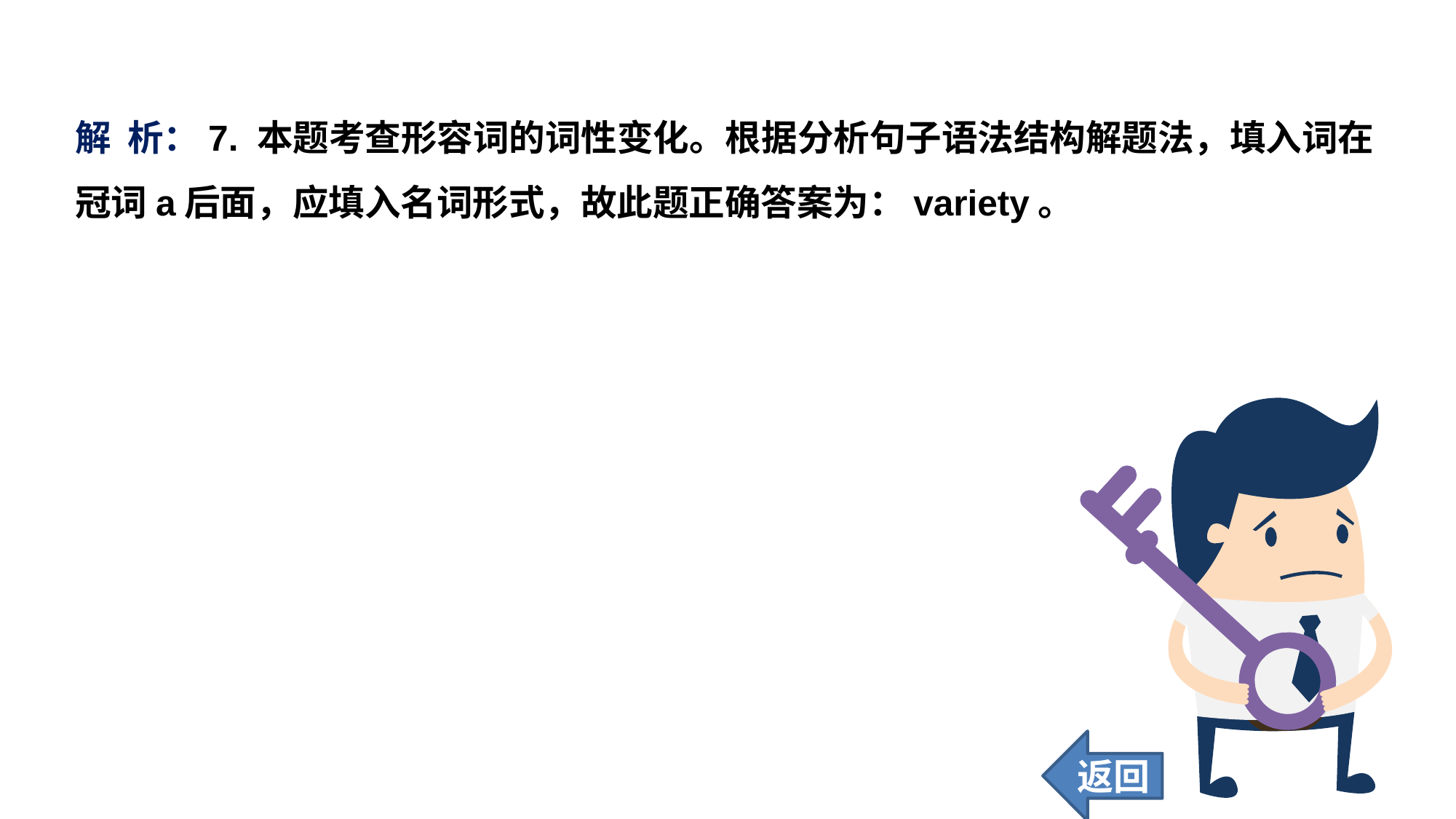

解  析：7. 本题考查形容词的词性变化。根据分析句子语法结构解题法，填入词在冠词a后面，应填入名词形式，故此题正确答案为：variety。

返回
154